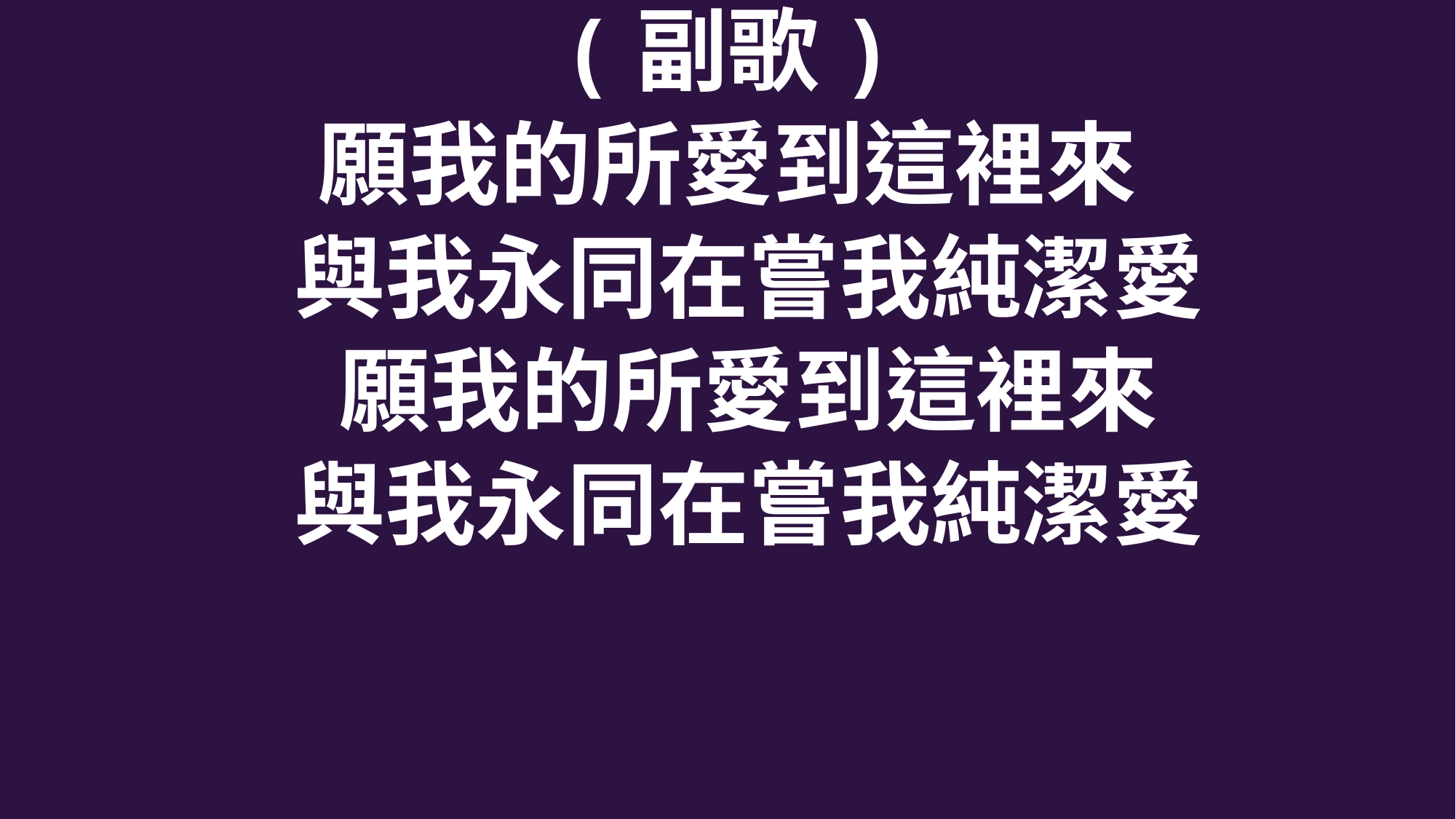

(副歌)
願我的所愛到這裡來
 與我永同在嘗我純潔愛
 願我的所愛到這裡來
 與我永同在嘗我純潔愛